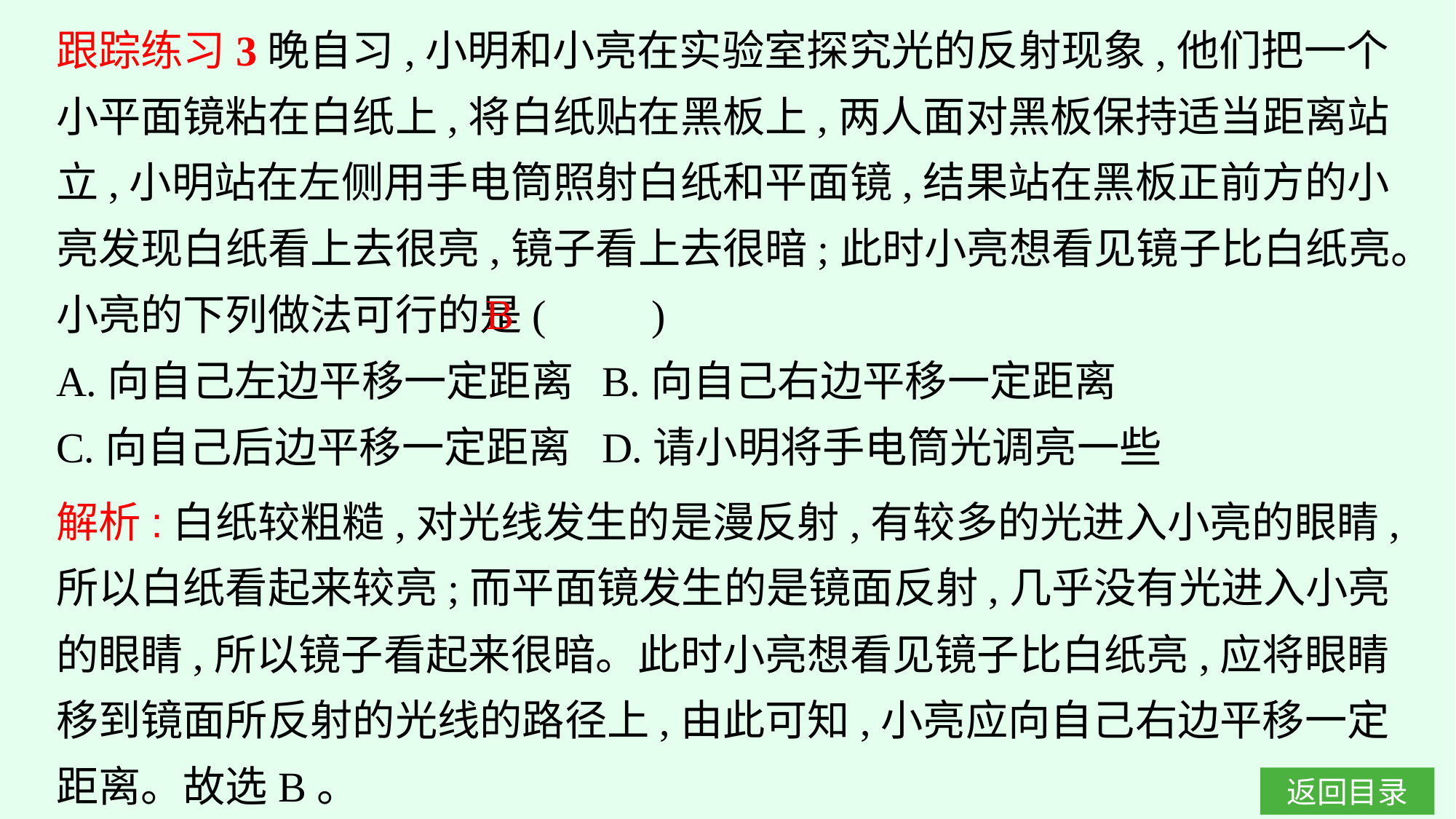

跟踪练习3晚自习,小明和小亮在实验室探究光的反射现象,他们把一个小平面镜粘在白纸上,将白纸贴在黑板上,两人面对黑板保持适当距离站立,小明站在左侧用手电筒照射白纸和平面镜,结果站在黑板正前方的小亮发现白纸看上去很亮,镜子看上去很暗;此时小亮想看见镜子比白纸亮。小亮的下列做法可行的是(　　)
A.向自己左边平移一定距离	B.向自己右边平移一定距离
C.向自己后边平移一定距离	D.请小明将手电筒光调亮一些
B
解析:白纸较粗糙,对光线发生的是漫反射,有较多的光进入小亮的眼睛,所以白纸看起来较亮;而平面镜发生的是镜面反射,几乎没有光进入小亮的眼睛,所以镜子看起来很暗。此时小亮想看见镜子比白纸亮,应将眼睛移到镜面所反射的光线的路径上,由此可知,小亮应向自己右边平移一定距离。故选B。